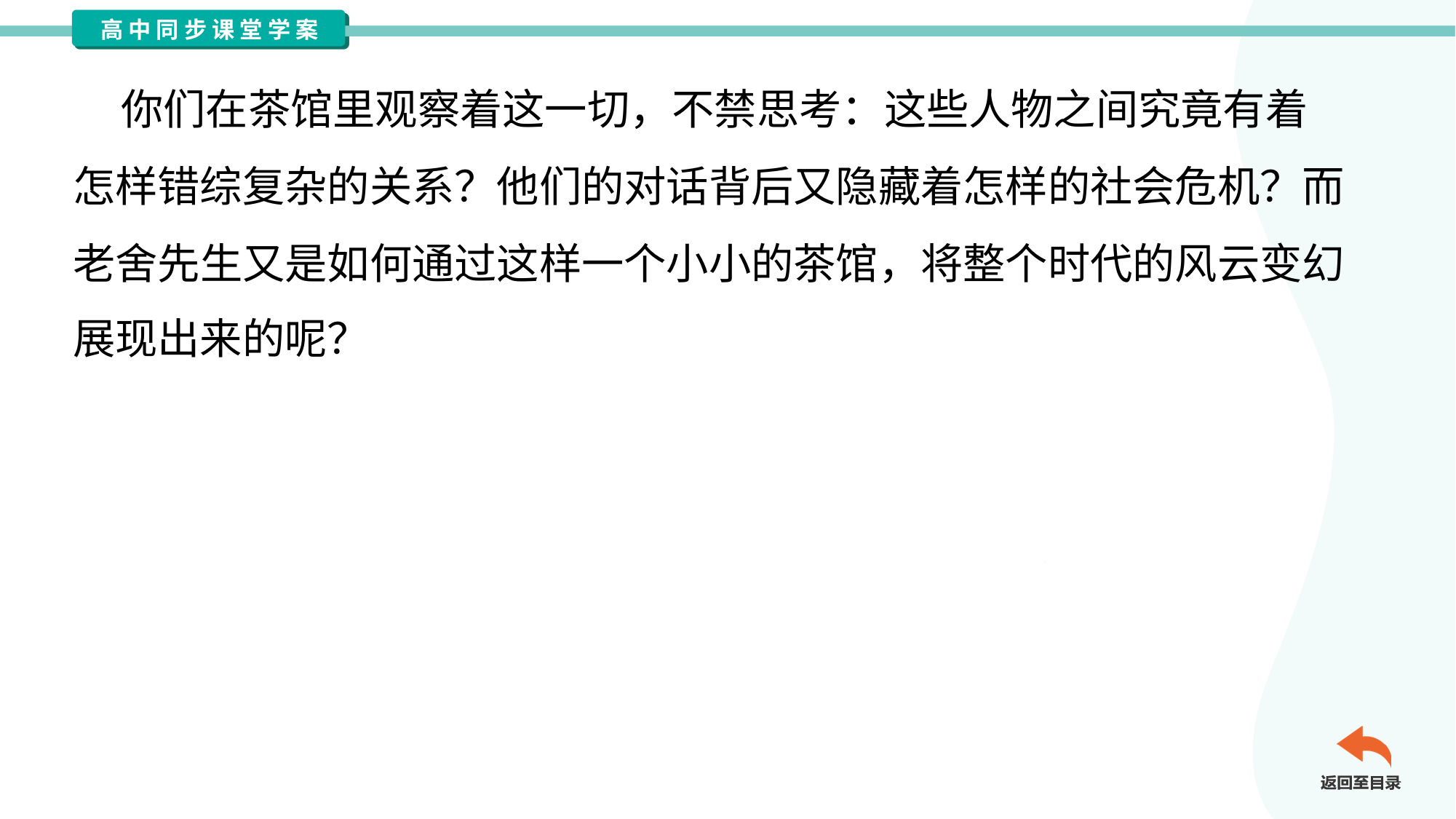

你们在茶馆里观察着这一切，不禁思考：这些人物之间究竟有着
怎样错综复杂的关系？他们的对话背后又隐藏着怎样的社会危机？而
老舍先生又是如何通过这样一个小小的茶馆，将整个时代的风云变幻
展现出来的呢？#1.2